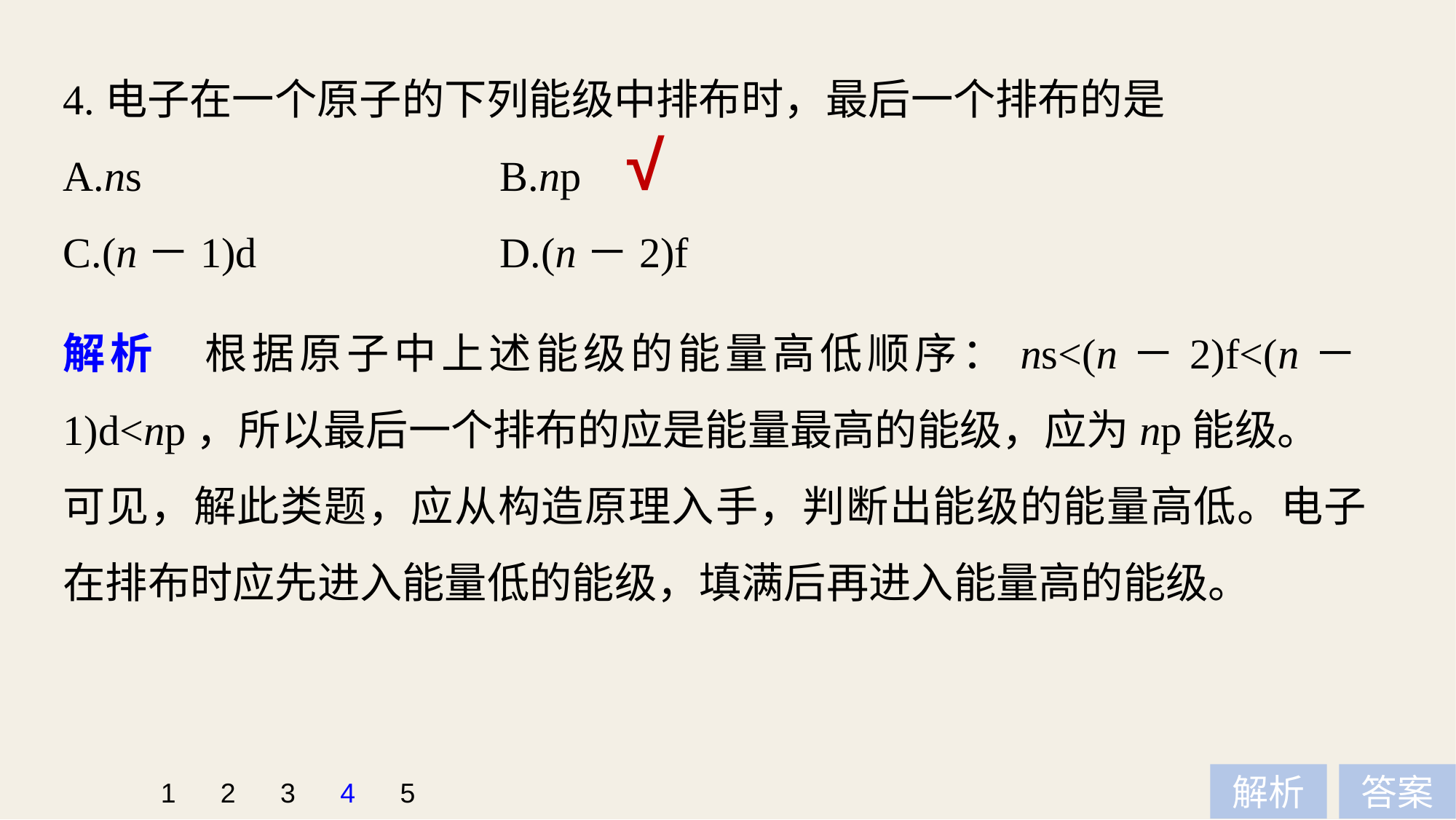

4.电子在一个原子的下列能级中排布时，最后一个排布的是
A.ns  				B.np
C.(n－1)d  			D.(n－2)f
√
解析　根据原子中上述能级的能量高低顺序：ns<(n－2)f<(n－1)d<np，所以最后一个排布的应是能量最高的能级，应为np能级。
可见，解此类题，应从构造原理入手，判断出能级的能量高低。电子在排布时应先进入能量低的能级，填满后再进入能量高的能级。
1
2
3
4
5
解析
答案